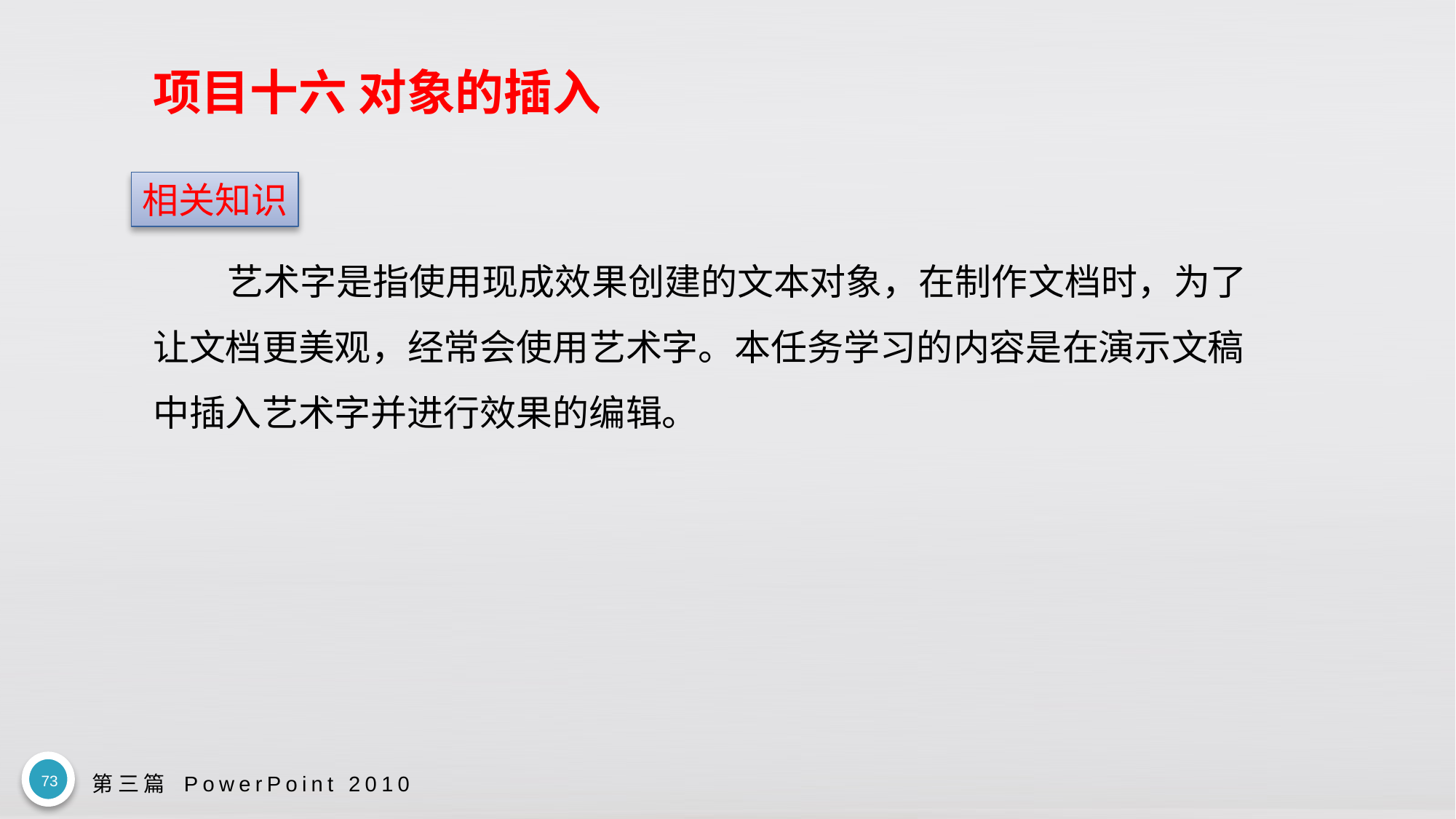

# 项目十六 对象的插入
相关知识
艺术字是指使用现成效果创建的文本对象，在制作文档时，为了让文档更美观，经常会使用艺术字。本任务学习的内容是在演示文稿中插入艺术字并进行效果的编辑。
73